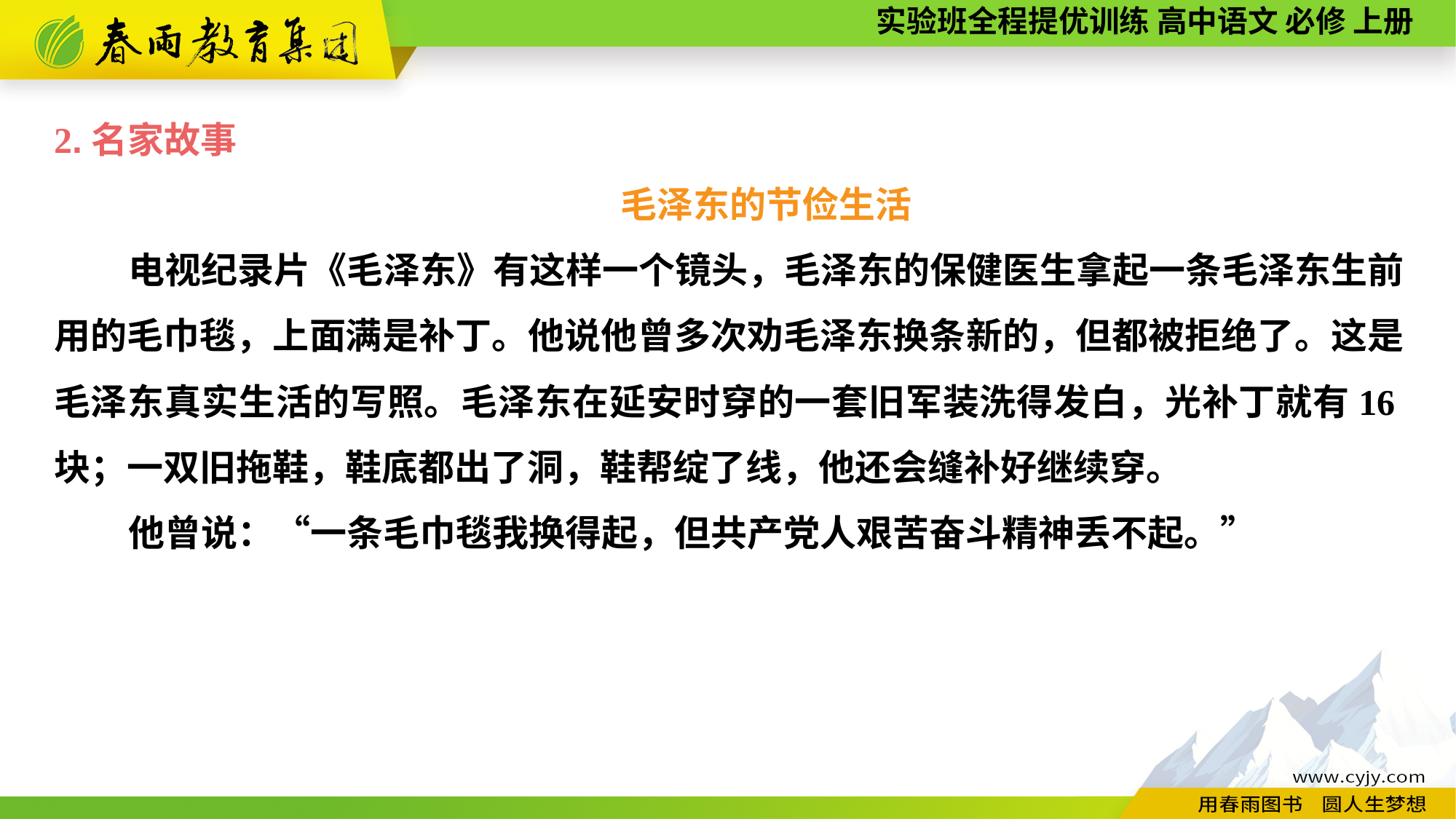

2.名家故事
毛泽东的节俭生活
电视纪录片《毛泽东》有这样一个镜头，毛泽东的保健医生拿起一条毛泽东生前用的毛巾毯，上面满是补丁。他说他曾多次劝毛泽东换条新的，但都被拒绝了。这是毛泽东真实生活的写照。毛泽东在延安时穿的一套旧军装洗得发白，光补丁就有16块；一双旧拖鞋，鞋底都出了洞，鞋帮绽了线，他还会缝补好继续穿。
他曾说：“一条毛巾毯我换得起，但共产党人艰苦奋斗精神丢不起。”